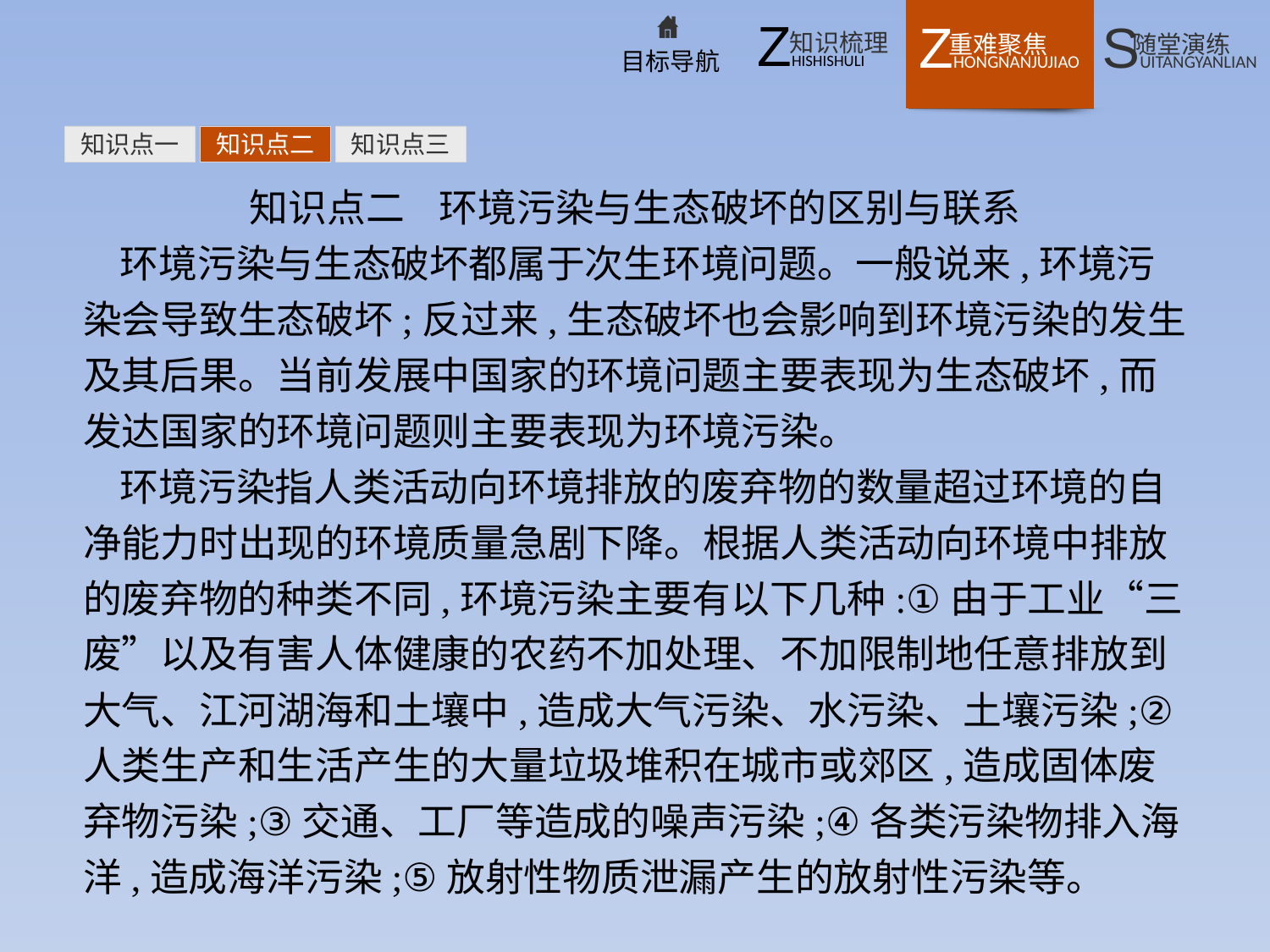

知识点一
知识点二
知识点三
知识点二    环境污染与生态破坏的区别与联系
环境污染与生态破坏都属于次生环境问题。一般说来,环境污染会导致生态破坏;反过来,生态破坏也会影响到环境污染的发生及其后果。当前发展中国家的环境问题主要表现为生态破坏,而发达国家的环境问题则主要表现为环境污染。
环境污染指人类活动向环境排放的废弃物的数量超过环境的自净能力时出现的环境质量急剧下降。根据人类活动向环境中排放的废弃物的种类不同,环境污染主要有以下几种:①由于工业“三废”以及有害人体健康的农药不加处理、不加限制地任意排放到大气、江河湖海和土壤中,造成大气污染、水污染、土壤污染;②人类生产和生活产生的大量垃圾堆积在城市或郊区,造成固体废弃物污染;③交通、工厂等造成的噪声污染;④各类污染物排入海洋,造成海洋污染;⑤放射性物质泄漏产生的放射性污染等。